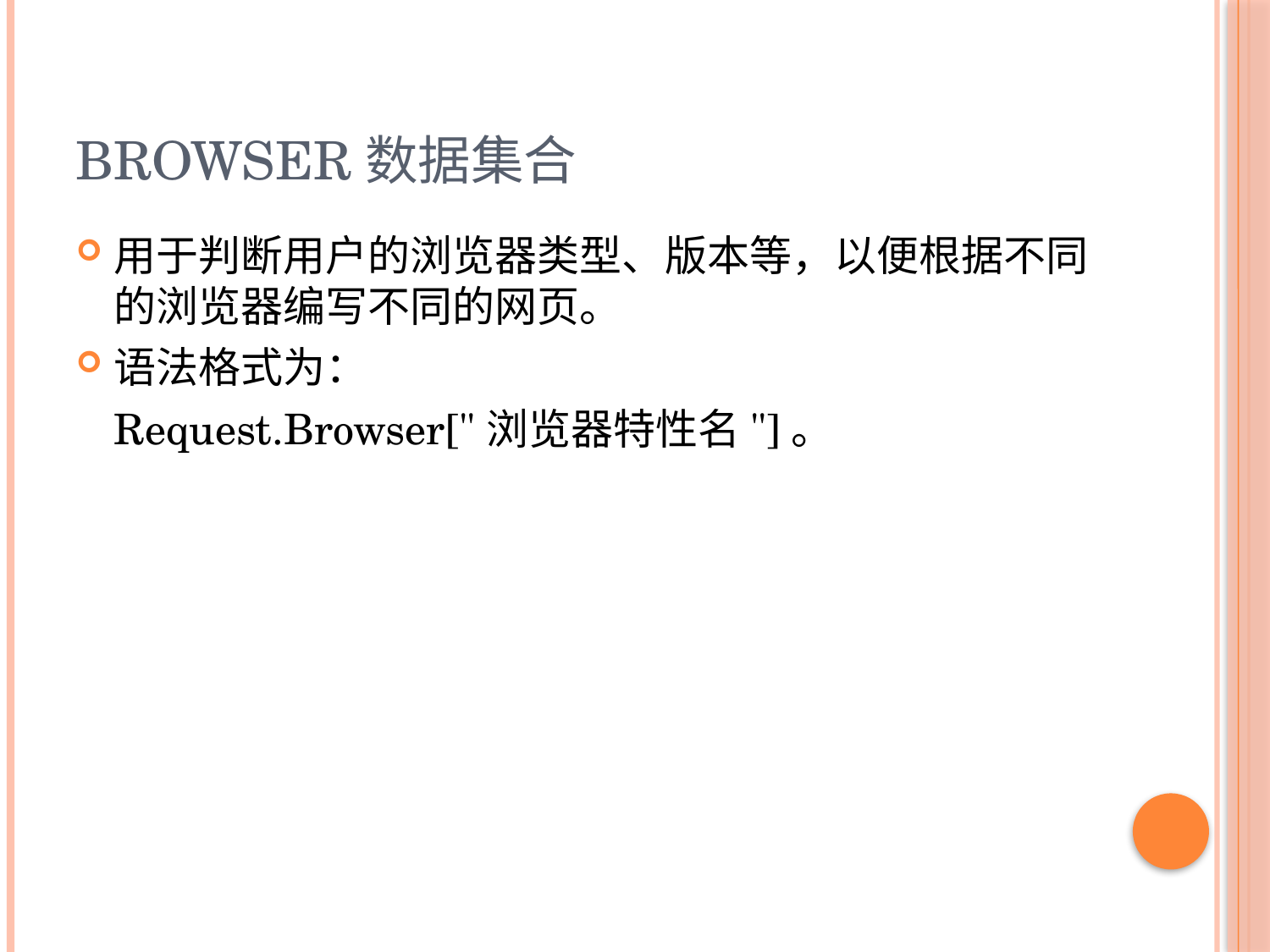

# Browser数据集合
用于判断用户的浏览器类型、版本等，以便根据不同的浏览器编写不同的网页。
语法格式为：
	Request.Browser["浏览器特性名"]。
13